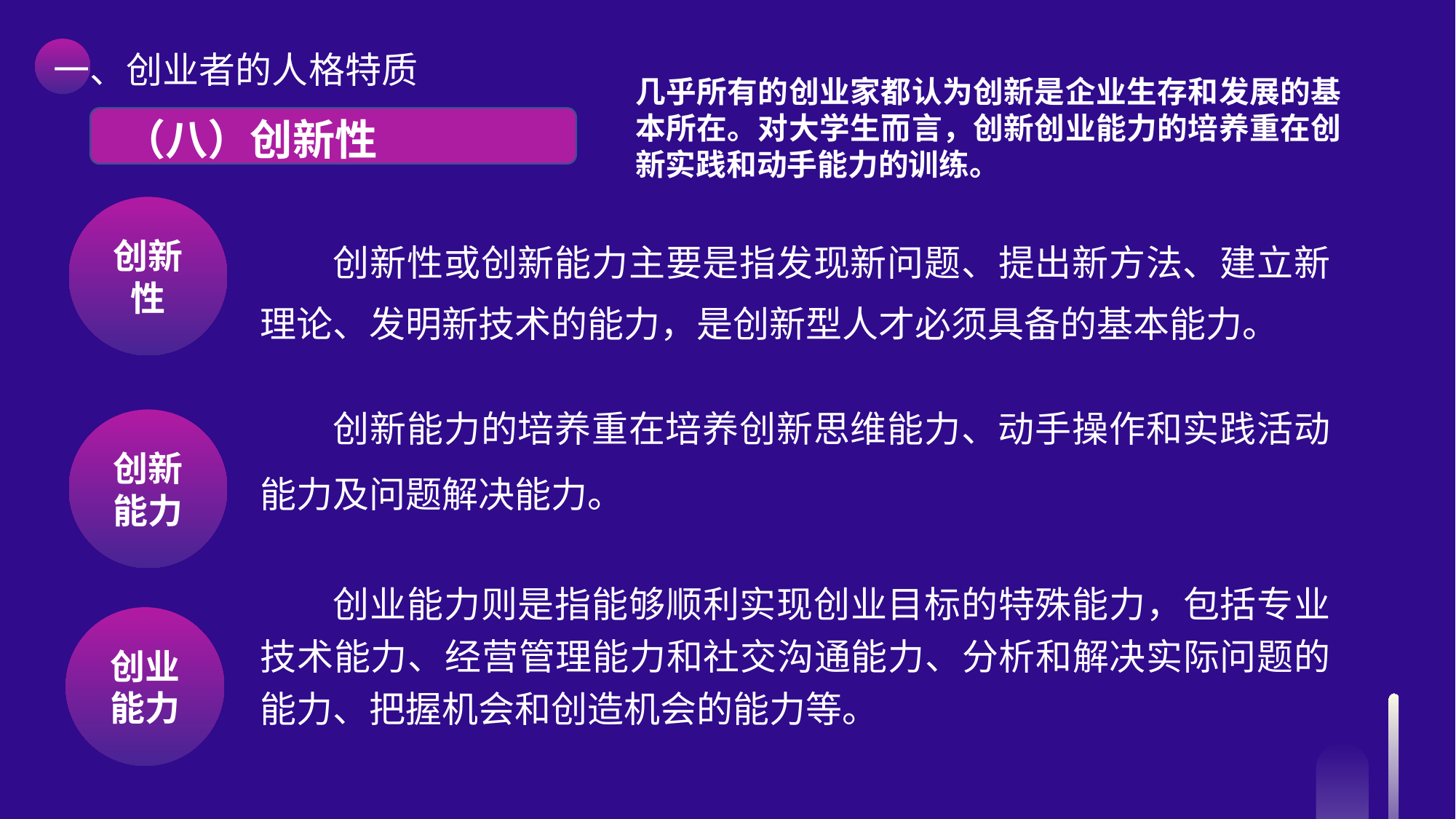

一、创业者的人格特质
几乎所有的创业家都认为创新是企业生存和发展的基本所在。对大学生而言，创新创业能力的培养重在创新实践和动手能力的训练。

 （八）创新性
创新性
创新性或创新能力主要是指发现新问题、提出新方法、建立新理论、发明新技术的能力，是创新型人才必须具备的基本能力。
创新能力的培养重在培养创新思维能力、动手操作和实践活动能力及问题解决能力。
创新能力
创业能力则是指能够顺利实现创业目标的特殊能力，包括专业技术能力、经营管理能力和社交沟通能力、分析和解决实际问题的能力、把握机会和创造机会的能力等。
创业能力